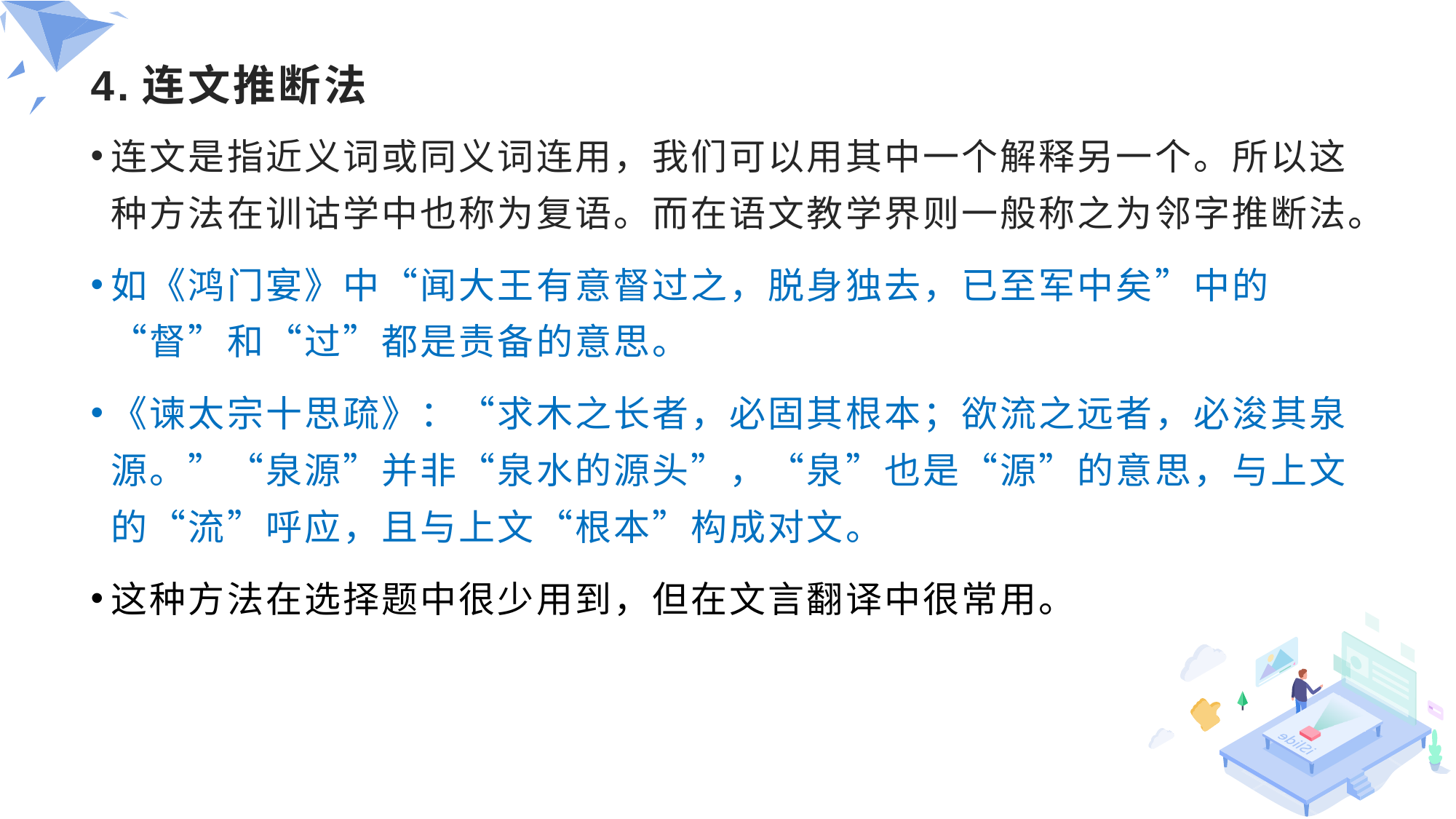

# 4.连文推断法
连文是指近义词或同义词连用，我们可以用其中一个解释另一个。所以这种方法在训诂学中也称为复语。而在语文教学界则一般称之为邻字推断法。
如《鸿门宴》中“闻大王有意督过之，脱身独去，已至军中矣”中的“督”和“过”都是责备的意思。
《谏太宗十思疏》：“求木之长者，必固其根本；欲流之远者，必浚其泉源。”“泉源”并非“泉水的源头”，“泉”也是“源”的意思，与上文 的“流”呼应，且与上文“根本”构成对文。
这种方法在选择题中很少用到，但在文言翻译中很常用。